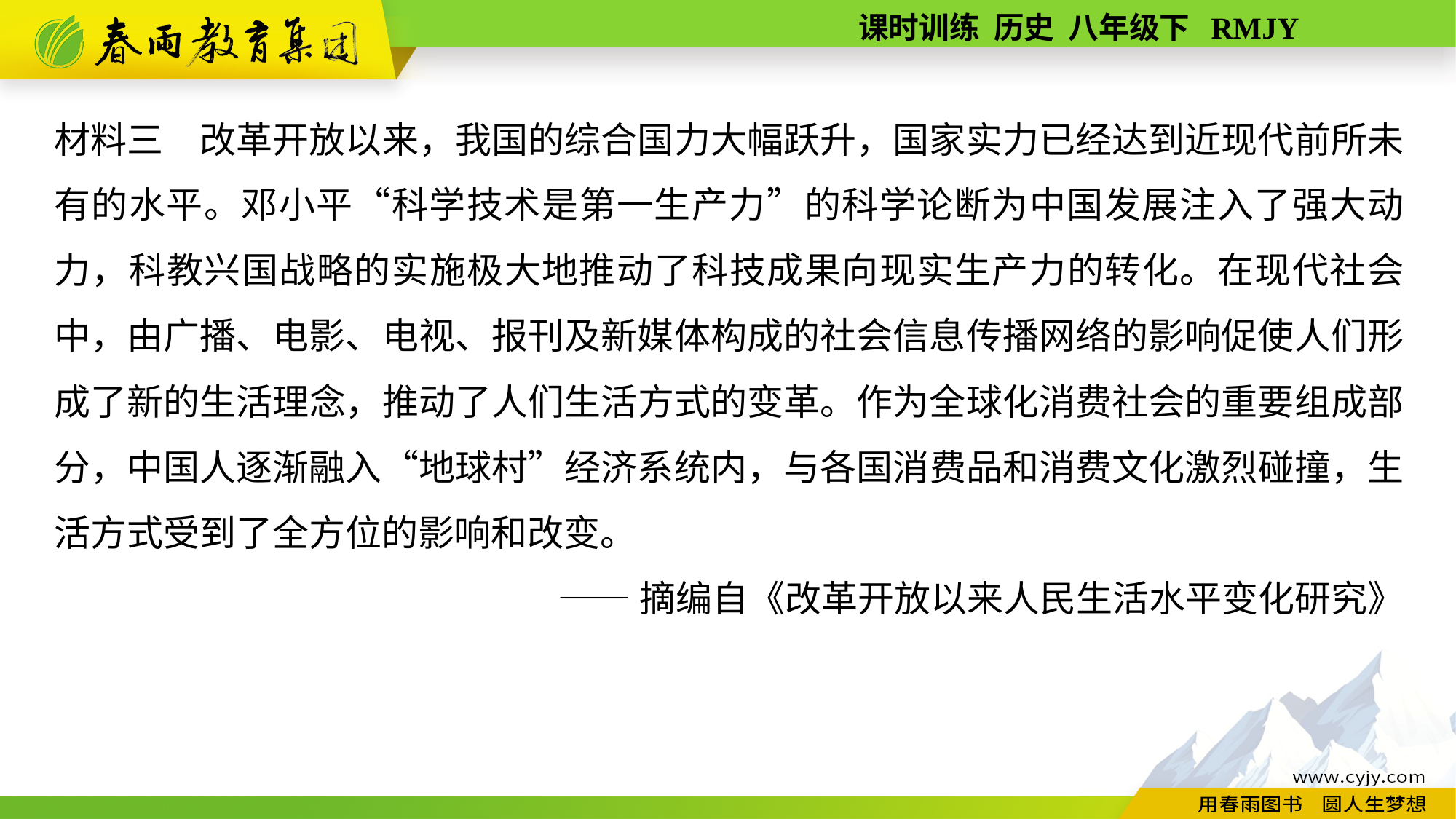

材料三　改革开放以来，我国的综合国力大幅跃升，国家实力已经达到近现代前所未有的水平。邓小平“科学技术是第一生产力”的科学论断为中国发展注入了强大动力，科教兴国战略的实施极大地推动了科技成果向现实生产力的转化。在现代社会中，由广播、电影、电视、报刊及新媒体构成的社会信息传播网络的影响促使人们形成了新的生活理念，推动了人们生活方式的变革。作为全球化消费社会的重要组成部分，中国人逐渐融入“地球村”经济系统内，与各国消费品和消费文化激烈碰撞，生活方式受到了全方位的影响和改变。
——摘编自《改革开放以来人民生活水平变化研究》